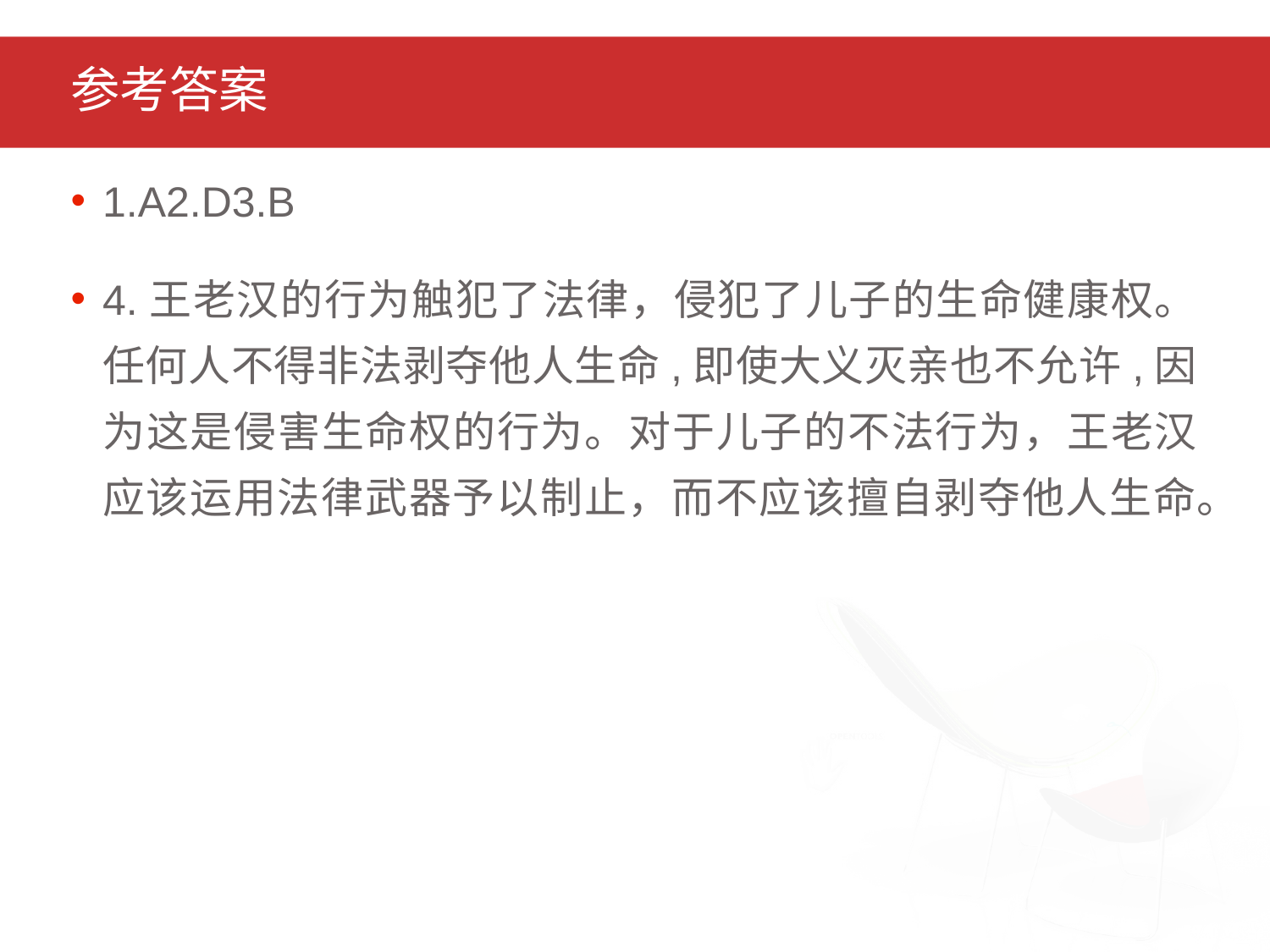

# 参考答案
1.A2.D3.B
4.王老汉的行为触犯了法律，侵犯了儿子的生命健康权。任何人不得非法剥夺他人生命,即使大义灭亲也不允许,因为这是侵害生命权的行为。对于儿子的不法行为，王老汉应该运用法律武器予以制止，而不应该擅自剥夺他人生命。